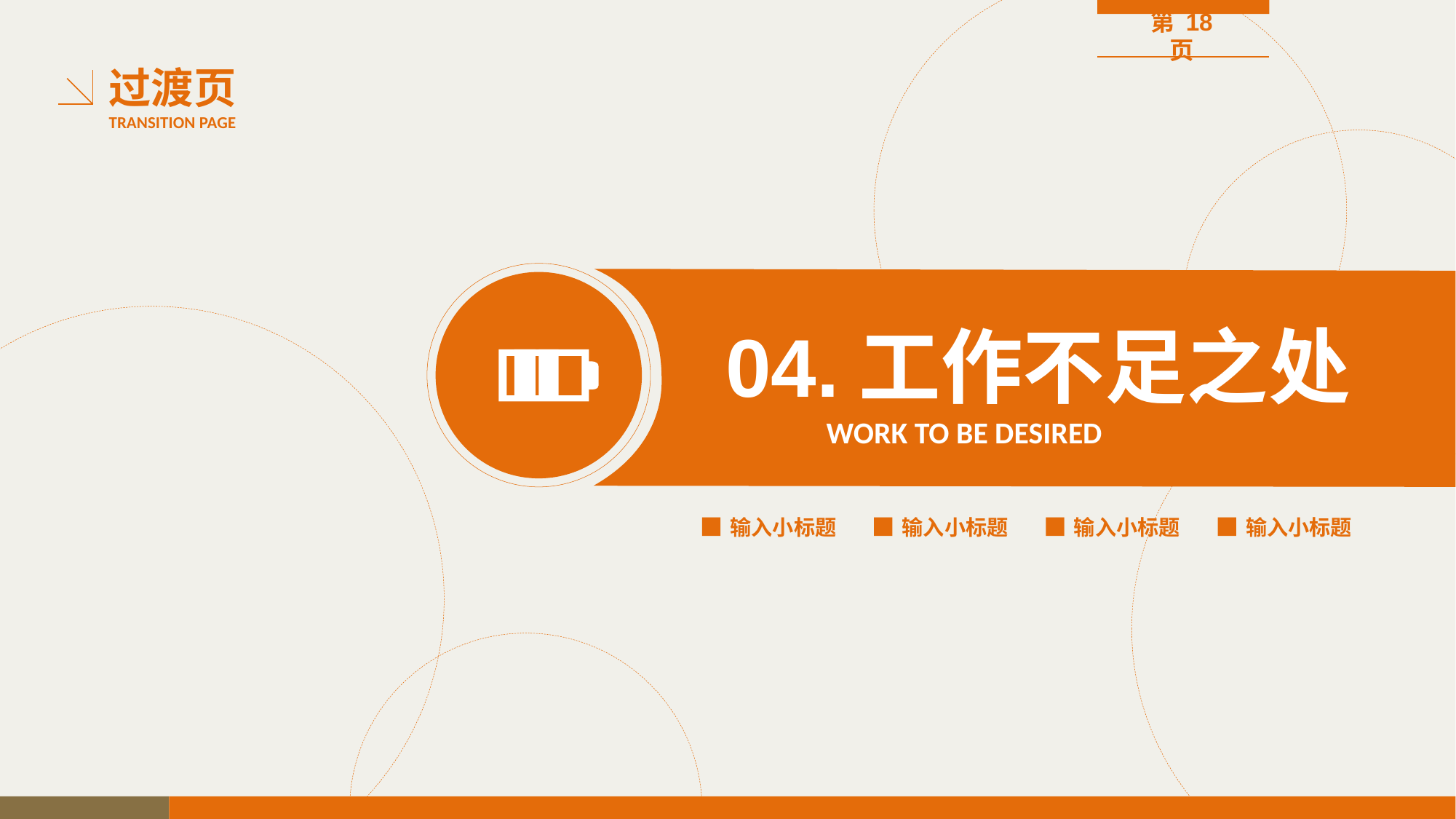

第 18 页
# 过渡页 TRANSITION PAGE

04.工作不足之处
            WORK TO BE DESIRED

输入小标题
输入小标题
输入小标题
输入小标题